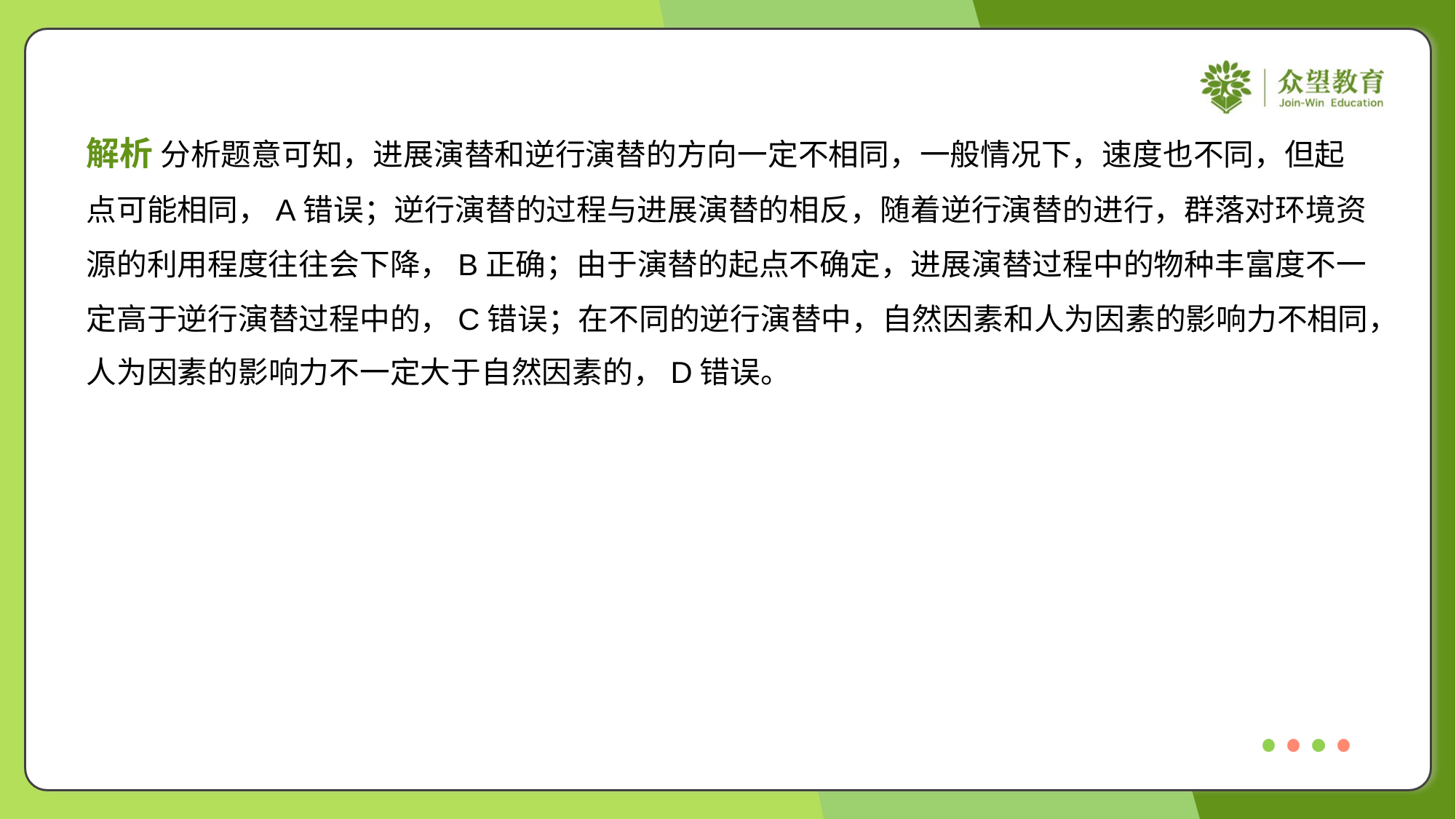

解析 分析题意可知，进展演替和逆行演替的方向一定不相同，一般情况下，速度也不同，但起
点可能相同，A错误；逆行演替的过程与进展演替的相反，随着逆行演替的进行，群落对环境资
源的利用程度往往会下降，B正确；由于演替的起点不确定，进展演替过程中的物种丰富度不一
定高于逆行演替过程中的，C错误；在不同的逆行演替中，自然因素和人为因素的影响力不相同，
人为因素的影响力不一定大于自然因素的，D错误。